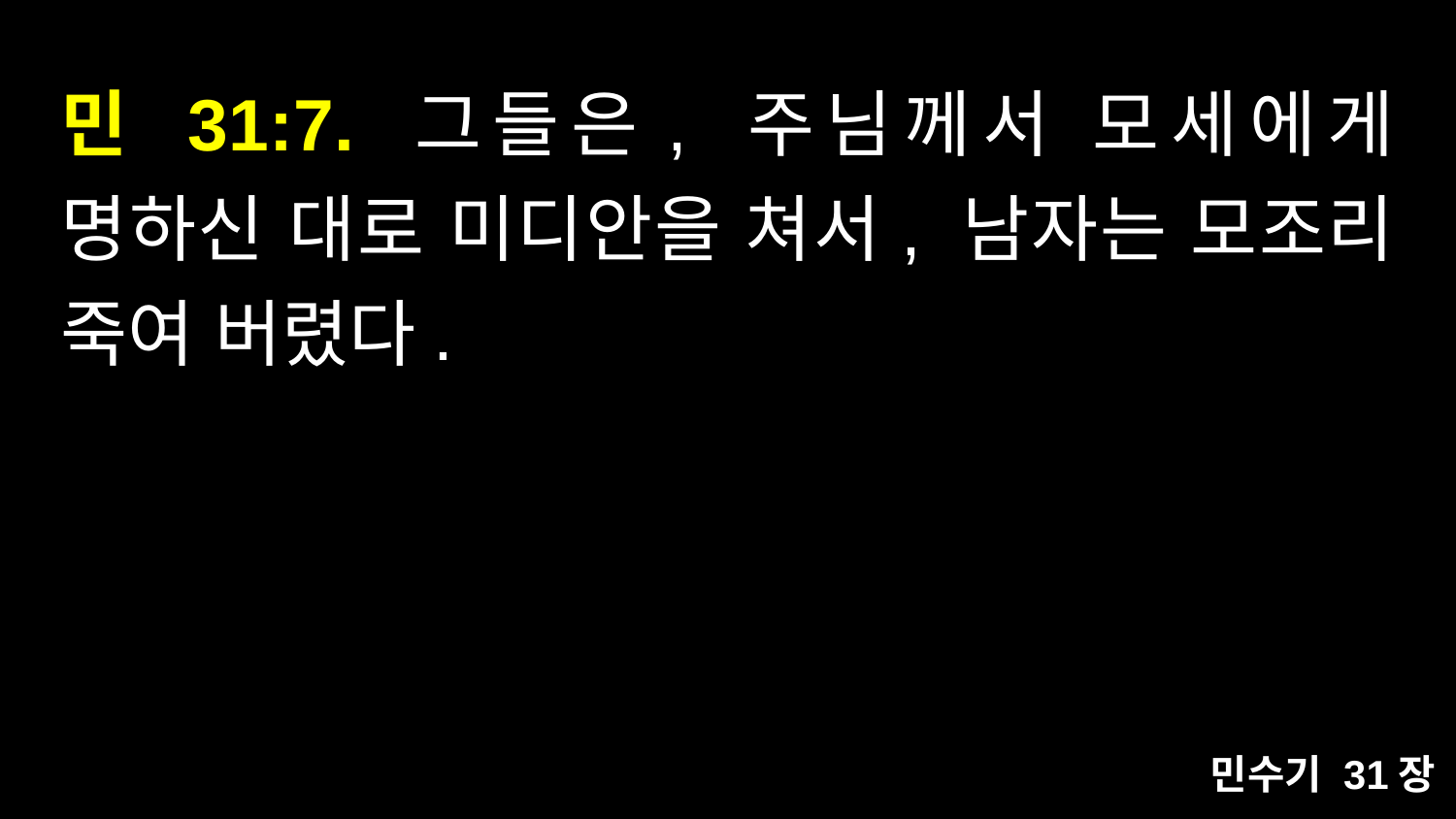

# 민 31:7. 그들은, 주님께서 모세에게 명하신 대로 미디안을 쳐서, 남자는 모조리 죽여 버렸다.
민수기 31장